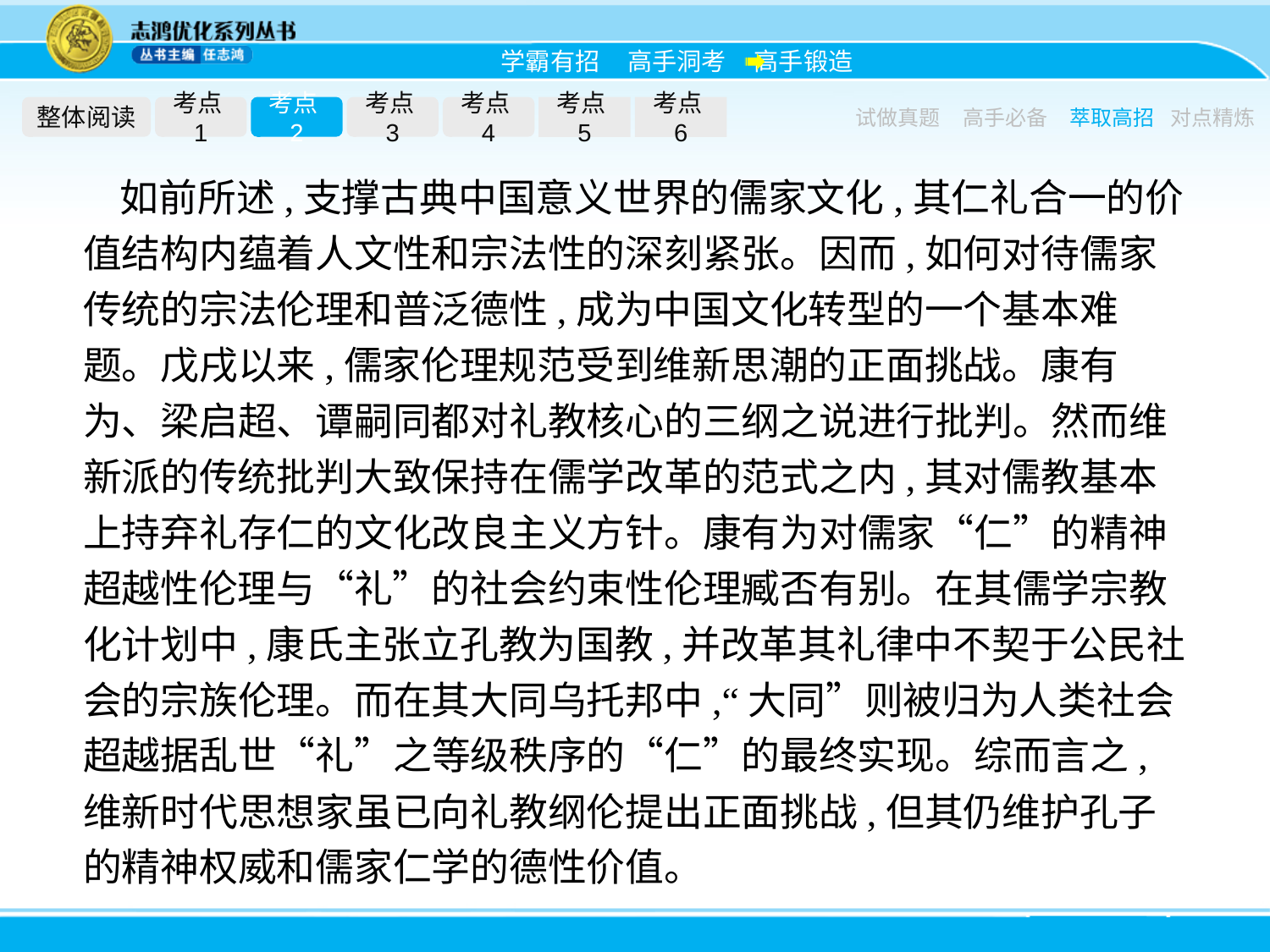

整体阅读
考点1
考点2
考点3
考点4
考点5
考点6
试做真题
高手必备
萃取高招
对点精炼
如前所述,支撑古典中国意义世界的儒家文化,其仁礼合一的价值结构内蕴着人文性和宗法性的深刻紧张。因而,如何对待儒家传统的宗法伦理和普泛德性,成为中国文化转型的一个基本难题。戊戌以来,儒家伦理规范受到维新思潮的正面挑战。康有为、梁启超、谭嗣同都对礼教核心的三纲之说进行批判。然而维新派的传统批判大致保持在儒学改革的范式之内,其对儒教基本上持弃礼存仁的文化改良主义方针。康有为对儒家“仁”的精神超越性伦理与“礼”的社会约束性伦理臧否有别。在其儒学宗教化计划中,康氏主张立孔教为国教,并改革其礼律中不契于公民社会的宗族伦理。而在其大同乌托邦中,“大同”则被归为人类社会超越据乱世“礼”之等级秩序的“仁”的最终实现。综而言之,维新时代思想家虽已向礼教纲伦提出正面挑战,但其仍维护孔子的精神权威和儒家仁学的德性价值。